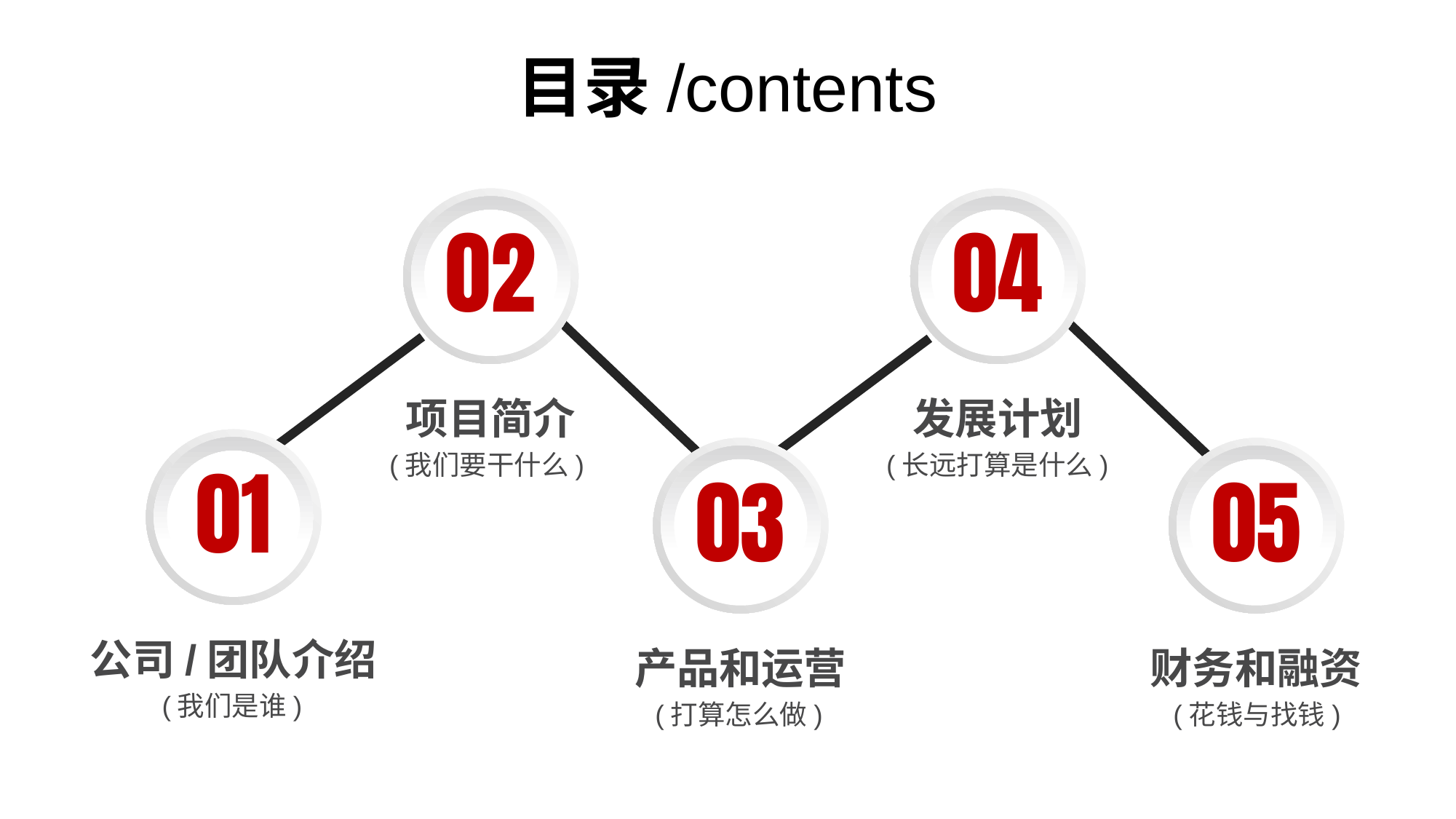

目录/contents

02

04
项目简介
发展计划

01

03

05
(我们要干什么)
(长远打算是什么)
公司/团队介绍
产品和运营
财务和融资
(我们是谁)
(打算怎么做)
(花钱与找钱)